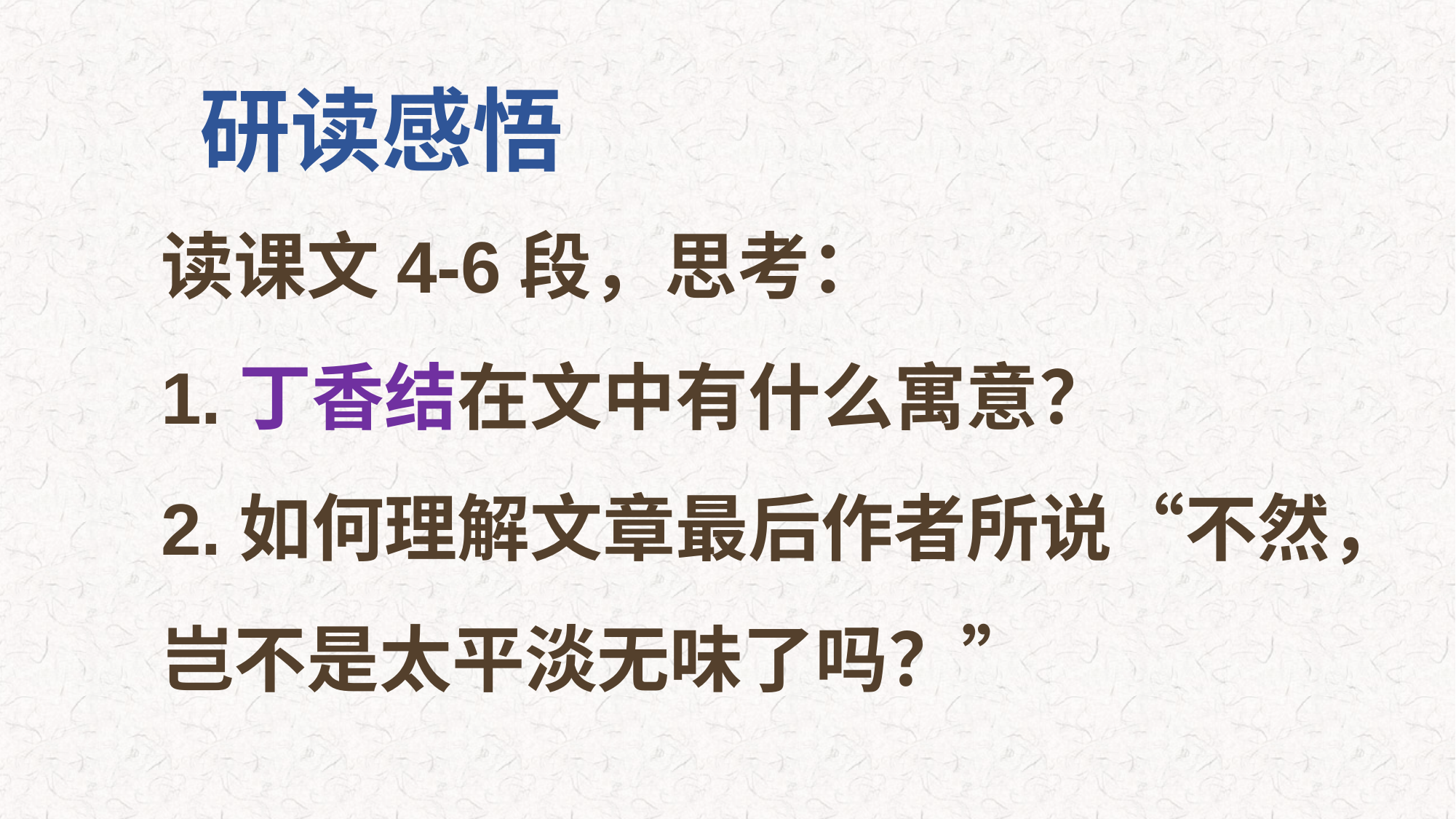

研读感悟
读课文4-6段，思考：
1.丁香结在文中有什么寓意？
2.如何理解文章最后作者所说“不然，岂不是太平淡无味了吗？”